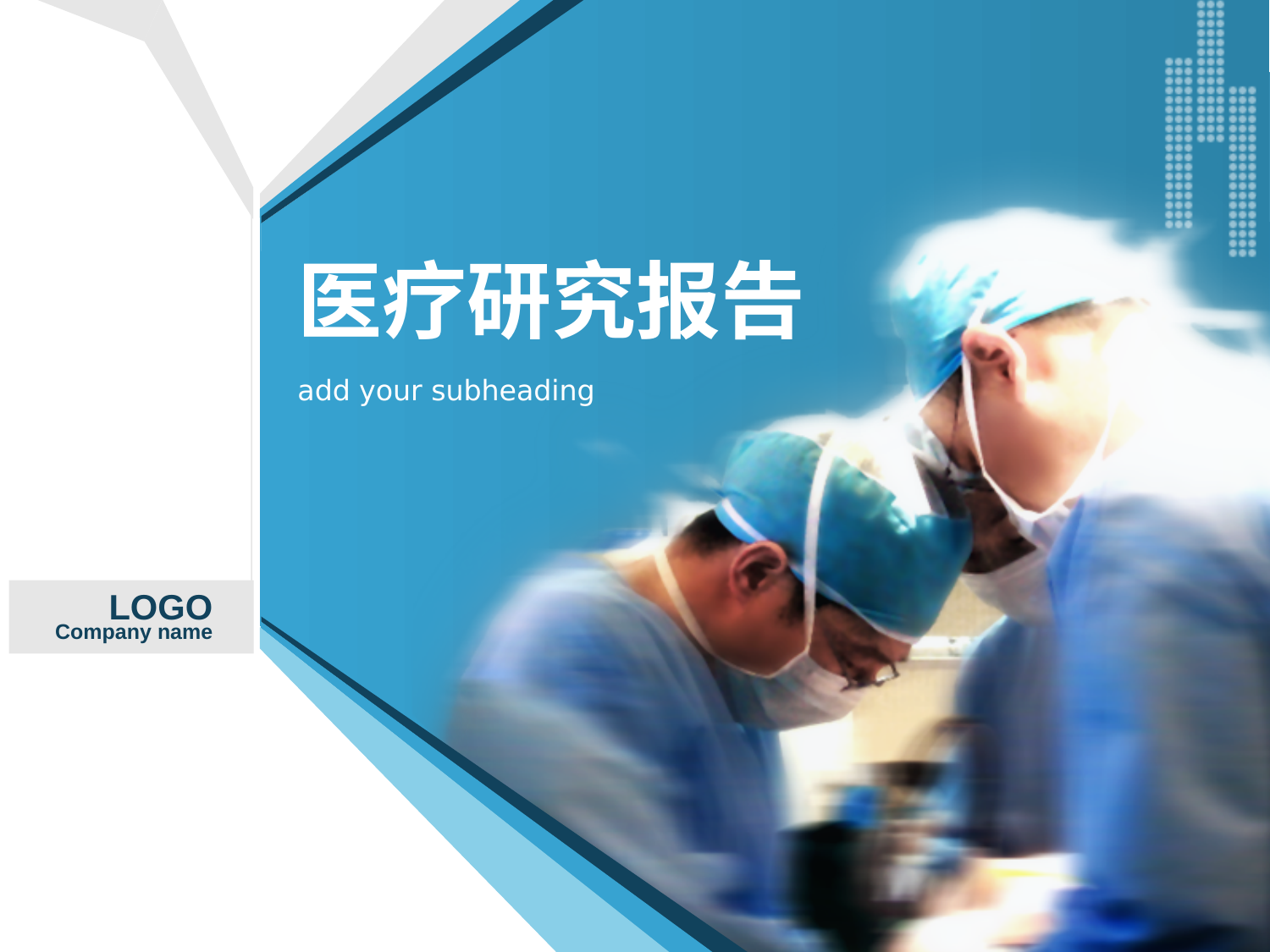

# 医疗研究报告
add your subheading

LOGO
Company name